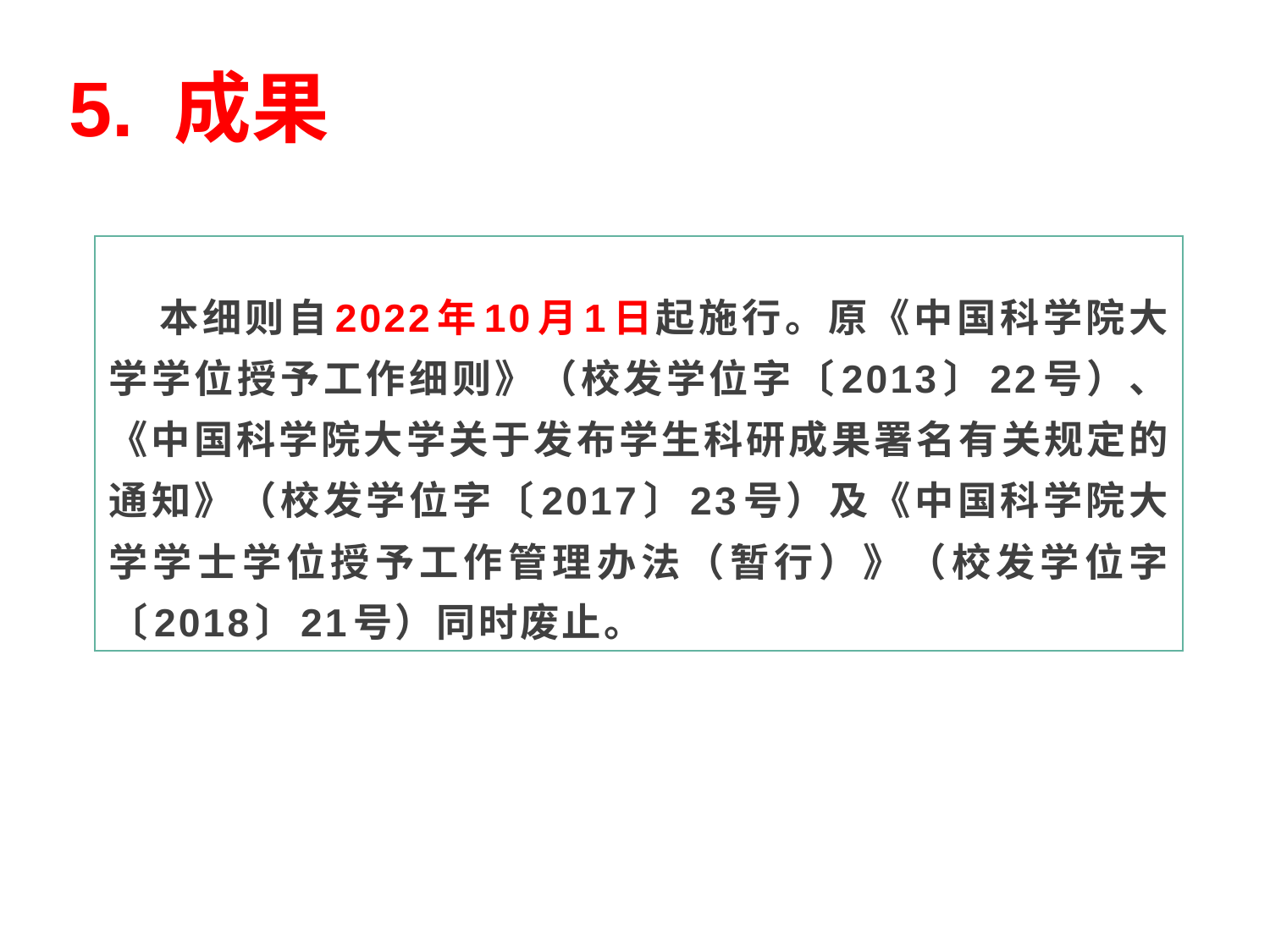

5. 成果

     本细则自2022年10月1日起施行。原《中国科学院大学学位授予工作细则》（校发学位字〔2013〕22号）、《中国科学院大学关于发布学生科研成果署名有关规定的通知》（校发学位字〔2017〕23号）及《中国科学院大学学士学位授予工作管理办法（暂行）》（校发学位字〔2018〕21号）同时废止。